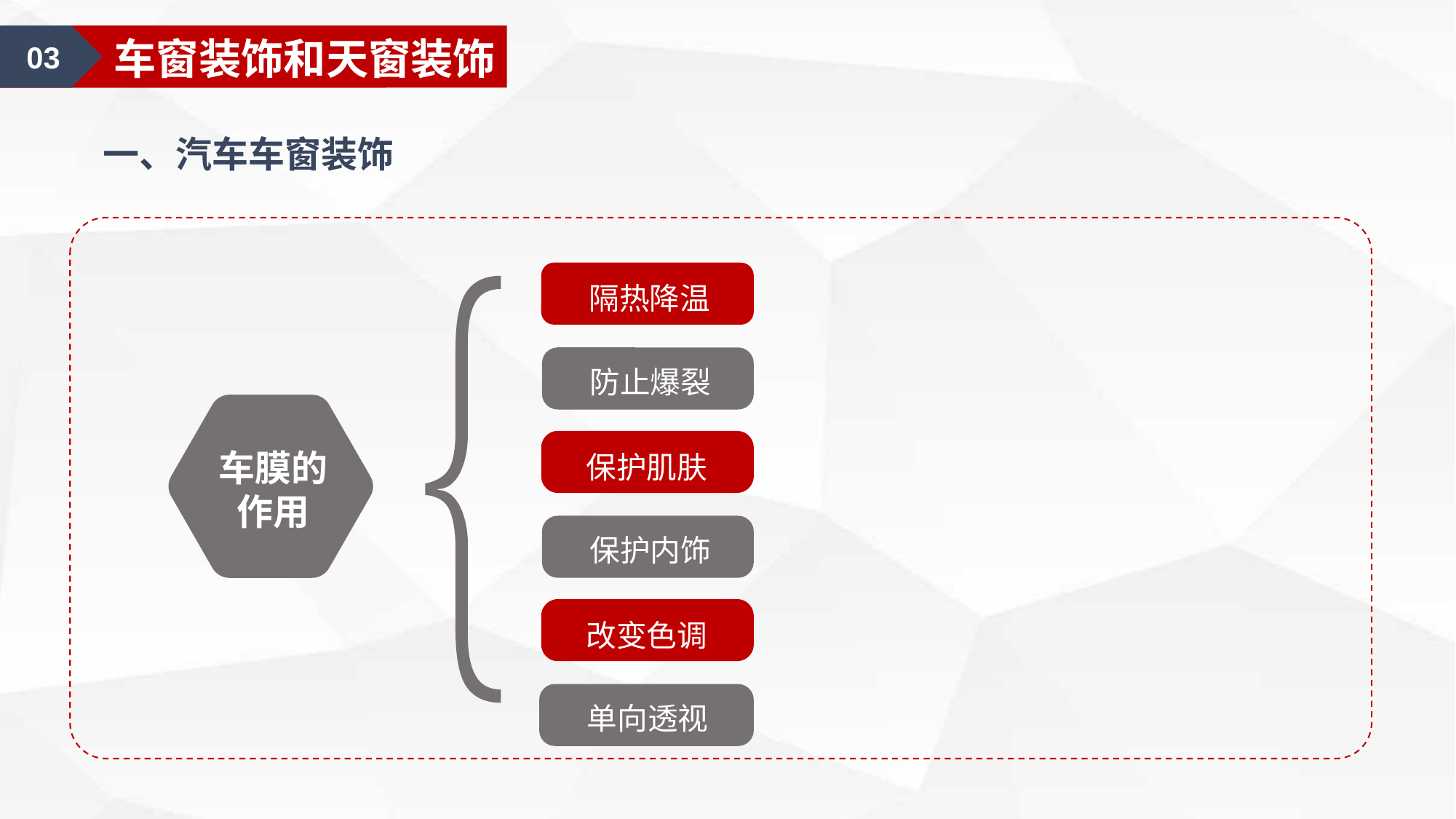

02
漆面美容护理

03
车窗装饰和天窗装饰
一、汽车车窗装饰

隔热降温

防止爆裂

保护肌肤
车膜的作用

保护内饰

改变色调

单向透视